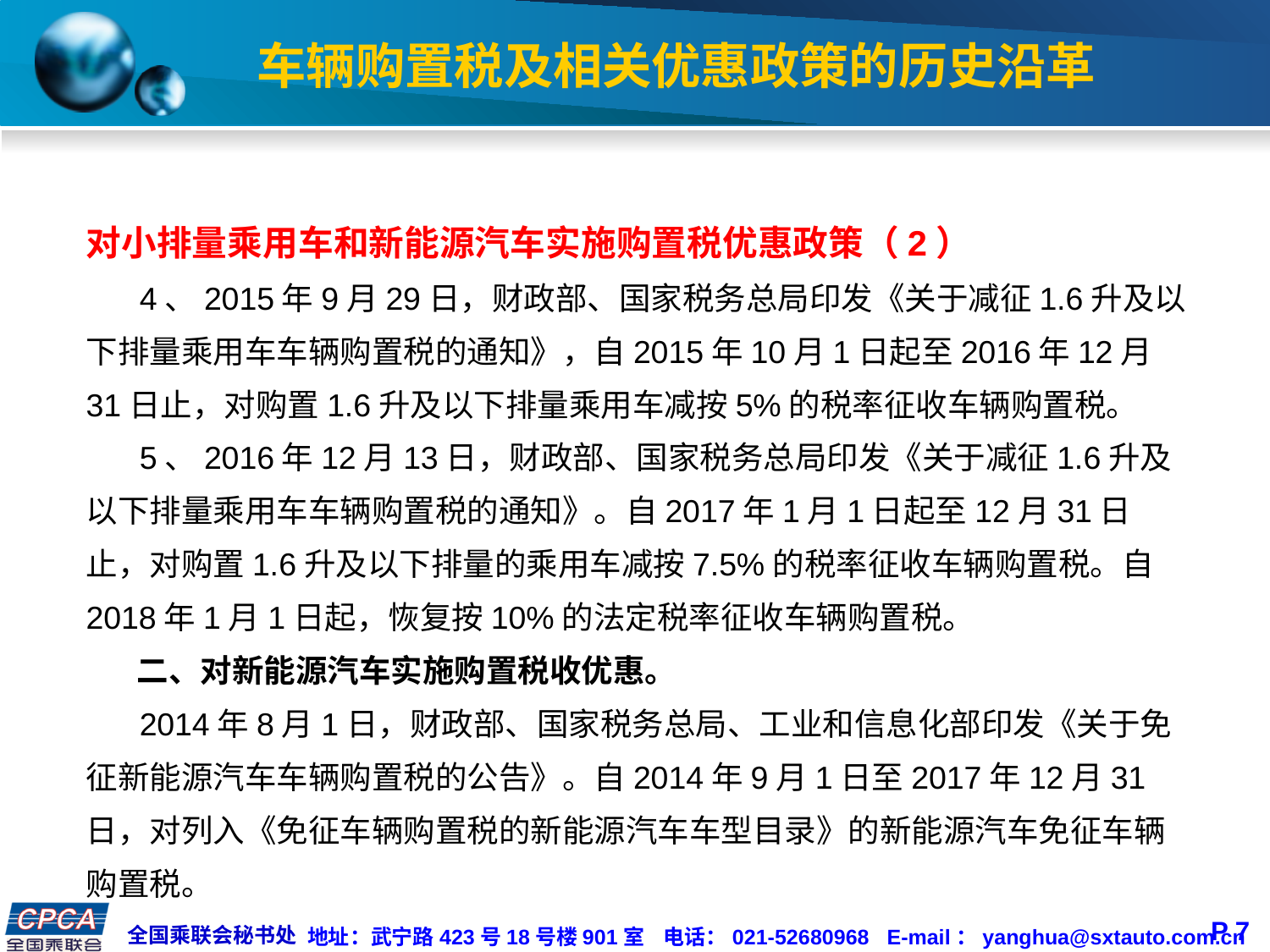

# 车辆购置税及相关优惠政策的历史沿革
对小排量乘用车和新能源汽车实施购置税优惠政策（2）
      4、2015年9月29日，财政部、国家税务总局印发《关于减征1.6升及以下排量乘用车车辆购置税的通知》，自2015年10月1日起至2016年12月31日止，对购置1.6升及以下排量乘用车减按5%的税率征收车辆购置税。
      5、2016年12月13日，财政部、国家税务总局印发《关于减征1.6升及以下排量乘用车车辆购置税的通知》。自2017年1月1日起至12月31日止，对购置1.6升及以下排量的乘用车减按7.5%的税率征收车辆购置税。自2018年1月1日起，恢复按10%的法定税率征收车辆购置税。
      二、对新能源汽车实施购置税收优惠。
      2014年8月1日，财政部、国家税务总局、工业和信息化部印发《关于免征新能源汽车车辆购置税的公告》。自2014年9月1日至2017年12月31日，对列入《免征车辆购置税的新能源汽车车型目录》的新能源汽车免征车辆购置税。